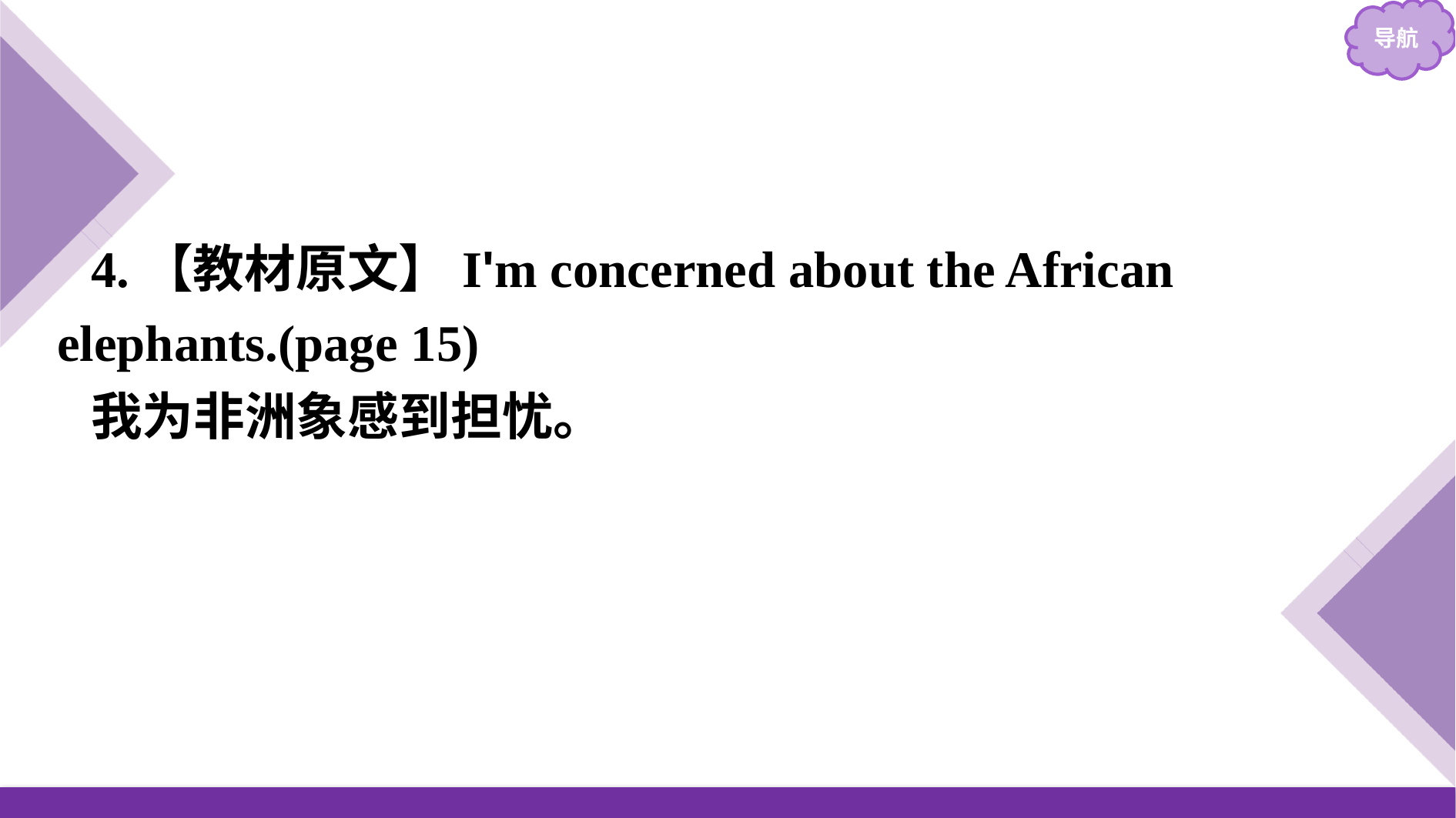

4.【教材原文】I'm concerned about the African elephants.(page 15)
我为非洲象感到担忧。